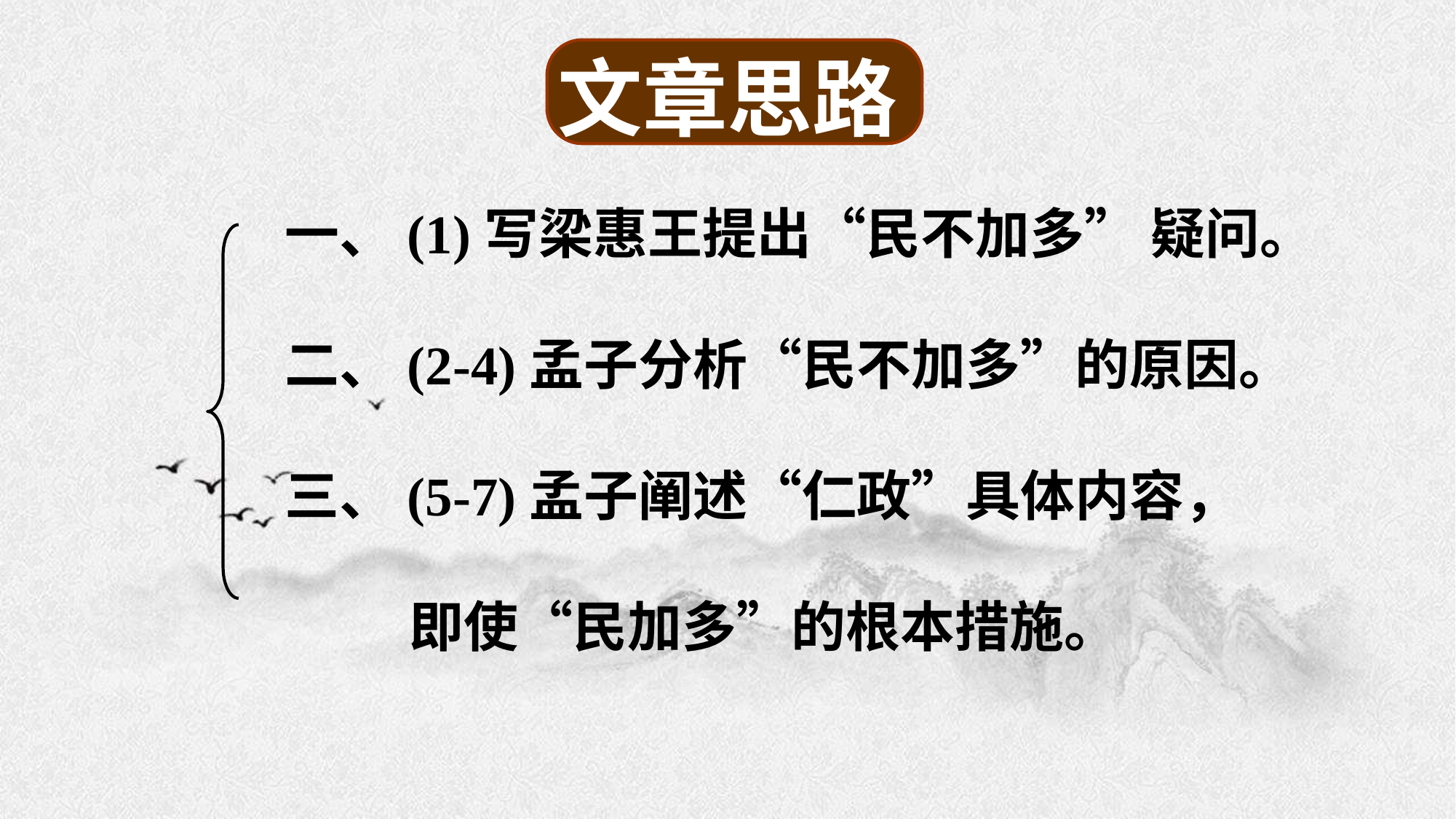

文章思路
一、(1)写梁惠王提出“民不加多” 疑问。

二、(2-4)孟子分析“民不加多”的原因。

三、(5-7)孟子阐述“仁政”具体内容，
         即使“民加多”的根本措施。